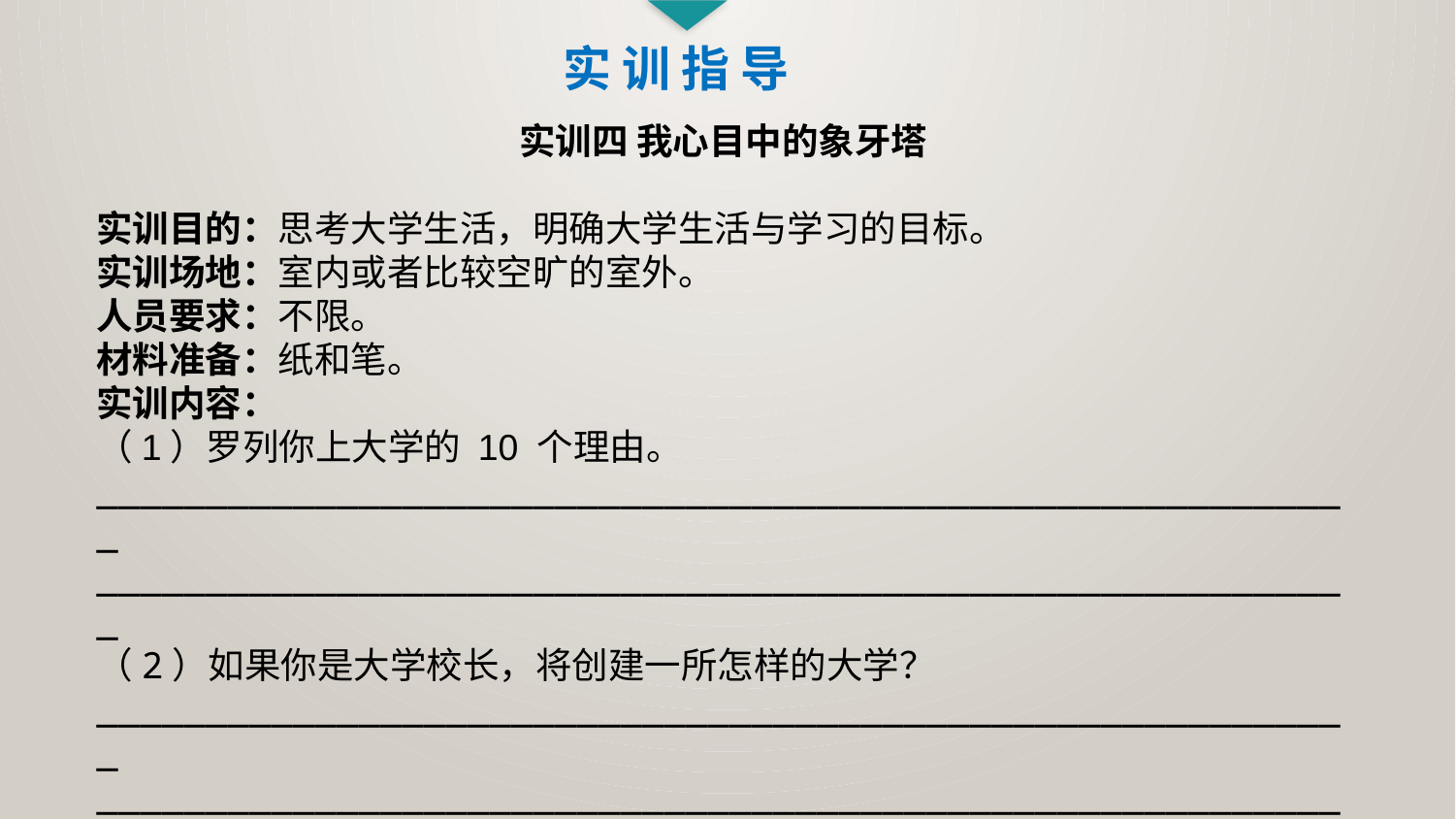

实 训 指 导
实训四 我心目中的象牙塔

实训目的：思考大学生活，明确大学生活与学习的目标。
实训场地：室内或者比较空旷的室外。
人员要求：不限。
材料准备：纸和笔。
实训内容：
（1）罗列你上大学的 10 个理由。
__________________________________________________________
__________________________________________________________
（2）如果你是大学校长，将创建一所怎样的大学？
__________________________________________________________
_________________________________________________________
（3）你为什么选择现在的专业？你是否喜欢现在的专业？
__________________________________________________________
__________________________________________________________

107